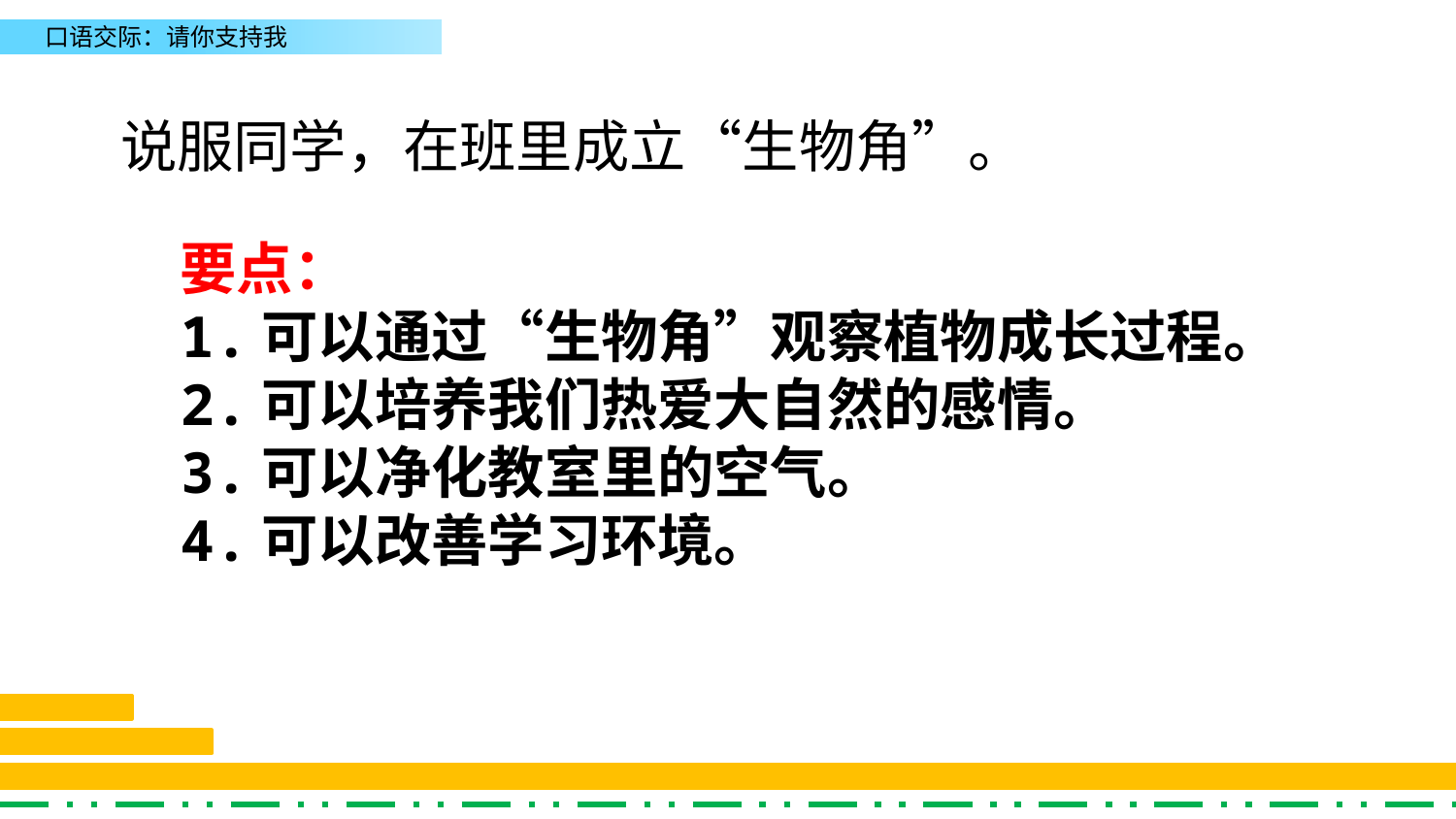

说服同学，在班里成立“生物角”。
要点：
1.可以通过“生物角”观察植物成长过程。
2.可以培养我们热爱大自然的感情。
3.可以净化教室里的空气。
4.可以改善学习环境。